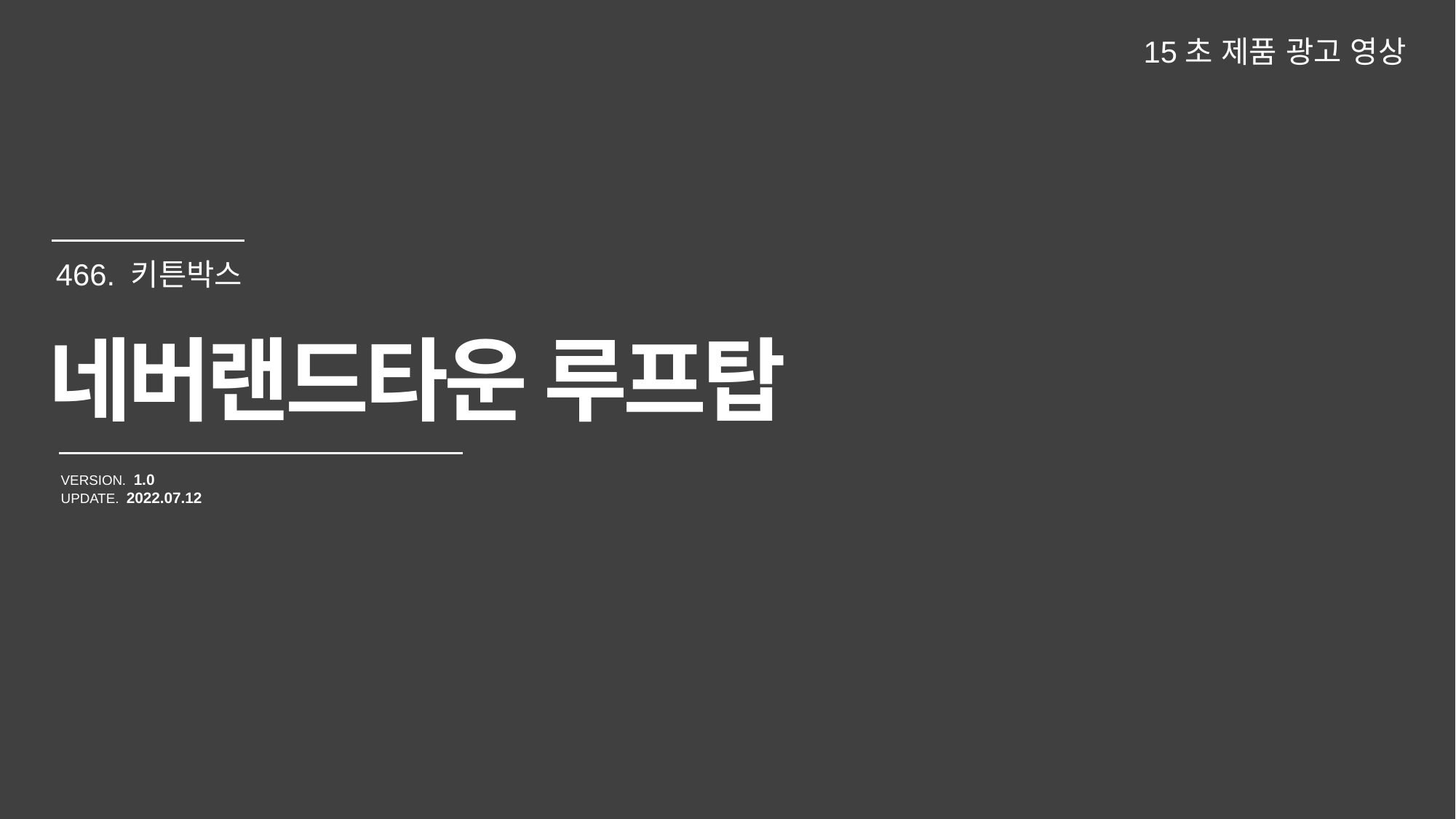

15초 제품 광고 영상
네버랜드타운 루프탑
VERSION.  1.0
UPDATE.  2022.07.12

466. 키튼박스